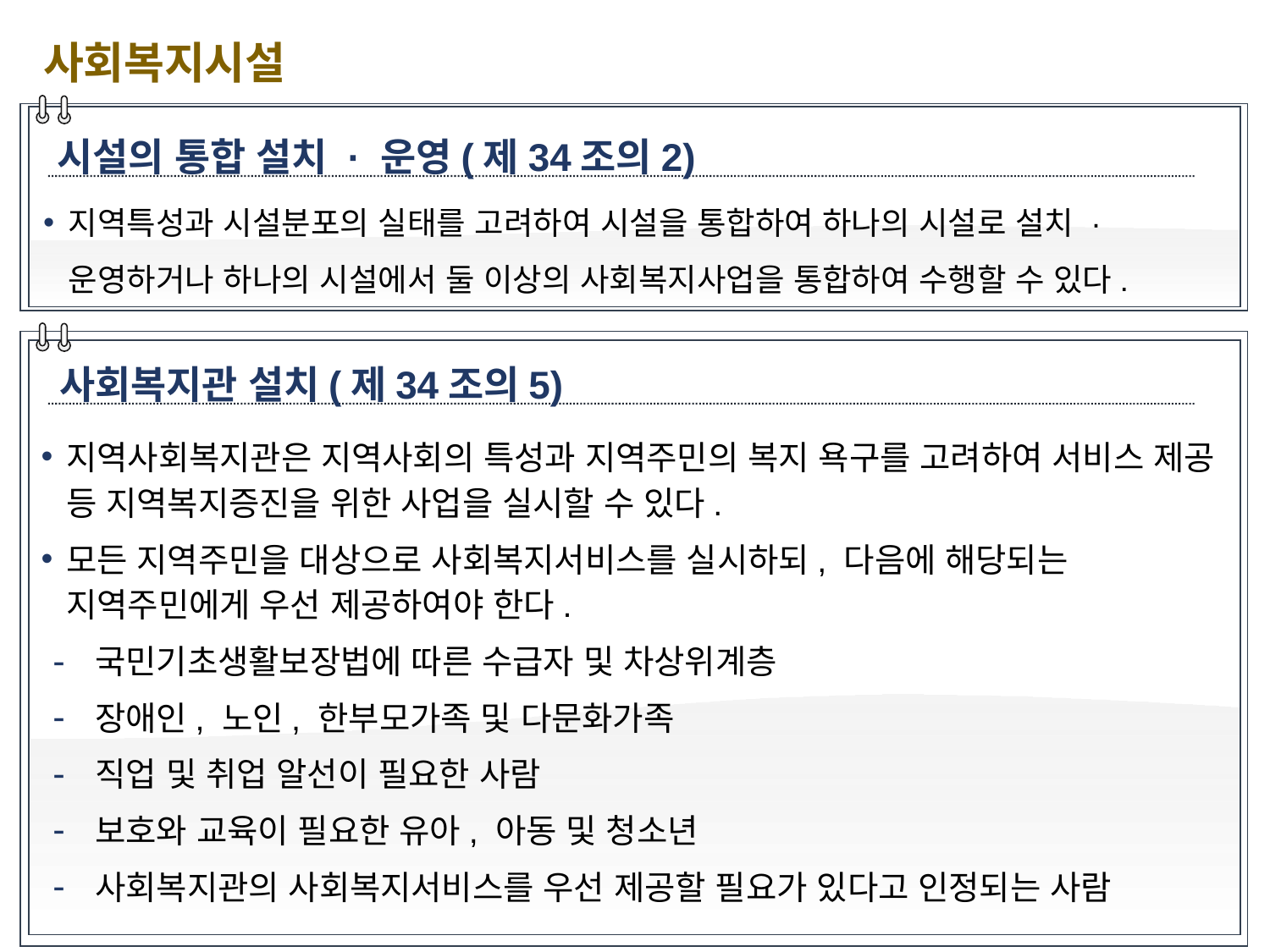

사회복지시설

시설의 통합 설치 · 운영(제34조의2)

지역특성과 시설분포의 실태를 고려하여 시설을 통합하여 하나의 시설로 설치 · 운영하거나 하나의 시설에서 둘 이상의 사회복지사업을 통합하여 수행할 수 있다.

사회복지관 설치(제34조의5)

지역사회복지관은 지역사회의 특성과 지역주민의 복지 욕구를 고려하여 서비스 제공 등 지역복지증진을 위한 사업을 실시할 수 있다.
모든 지역주민을 대상으로 사회복지서비스를 실시하되, 다음에 해당되는 지역주민에게 우선 제공하여야 한다.
 국민기초생활보장법에 따른 수급자 및 차상위계층
 장애인, 노인, 한부모가족 및 다문화가족
 직업 및 취업 알선이 필요한 사람
 보호와 교육이 필요한 유아, 아동 및 청소년
 사회복지관의 사회복지서비스를 우선 제공할 필요가 있다고 인정되는 사람